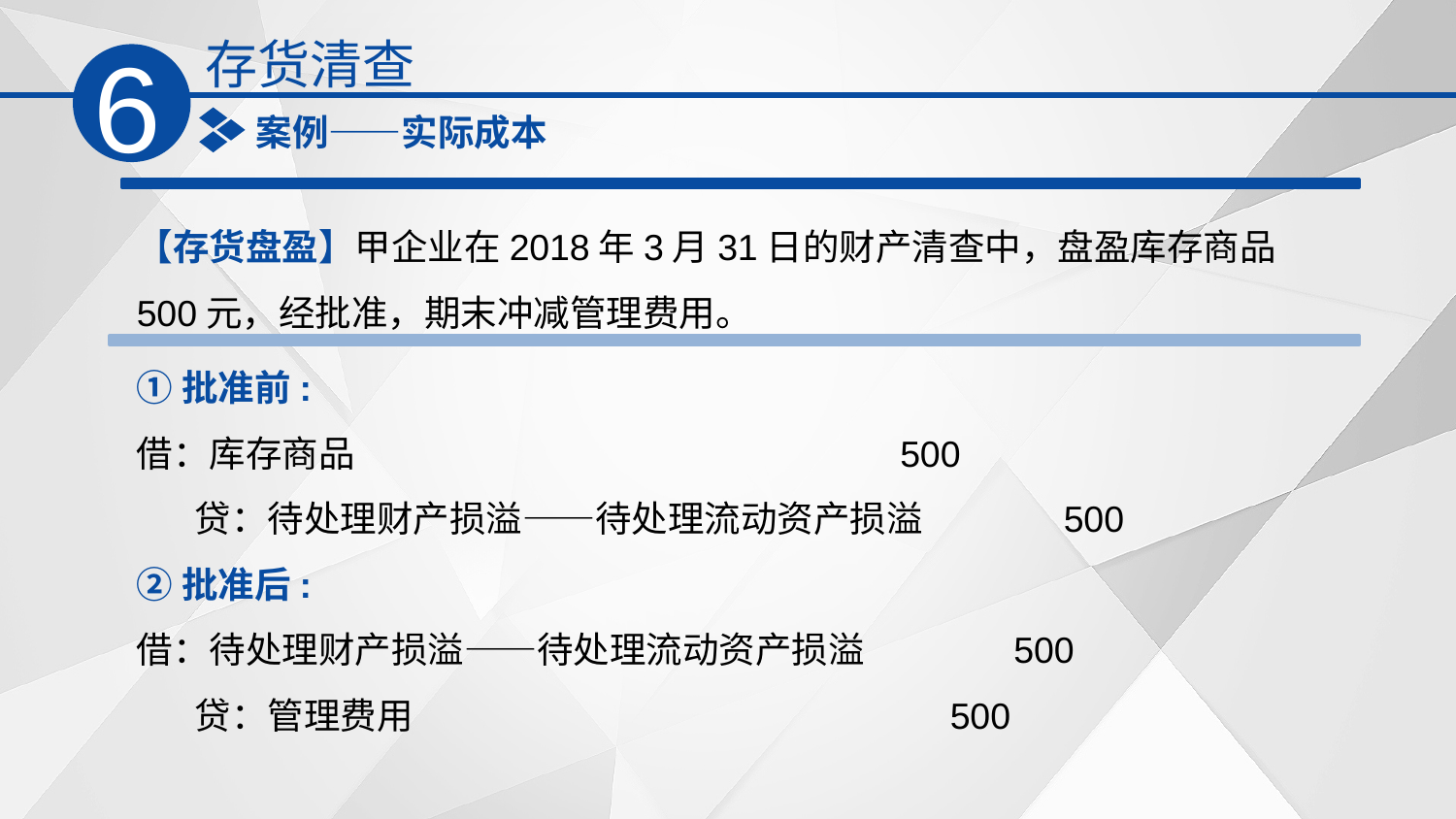

存货清查
6

案例——实际成本

【存货盘盈】甲企业在2018年3月31日的财产清查中，盘盈库存商品500元，经批准，期末冲减管理费用。

①批准前:
借：库存商品                                                                 500
      贷：待处理财产损溢——待处理流动资产损溢                500
②批准后:
借：待处理财产损溢——待处理流动资产损溢                 500
      贷：管理费用                                                                500